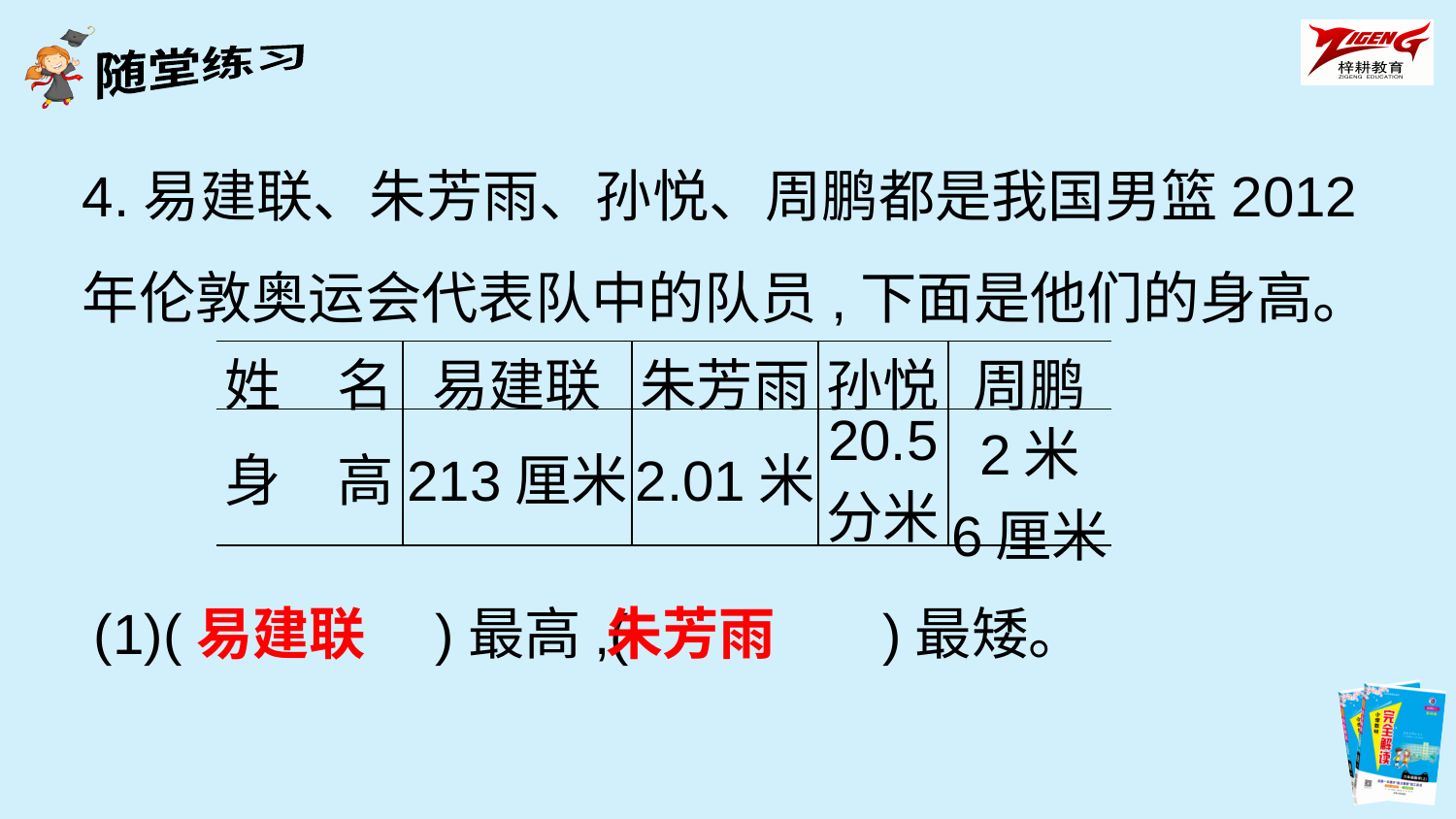

4.易建联、朱芳雨、孙悦、周鹏都是我国男篮2012年伦敦奥运会代表队中的队员,下面是他们的身高。
| 姓　名 | 易建联 | 朱芳雨 | 孙悦 | 周鹏 |
| --- | --- | --- | --- | --- |
| 身　高 | 213厘米 | 2.01米 | 20.5 分米 | 2米 6厘米 |
(1)(　　　　)最高,(　　　　)最矮。
易建联
朱芳雨